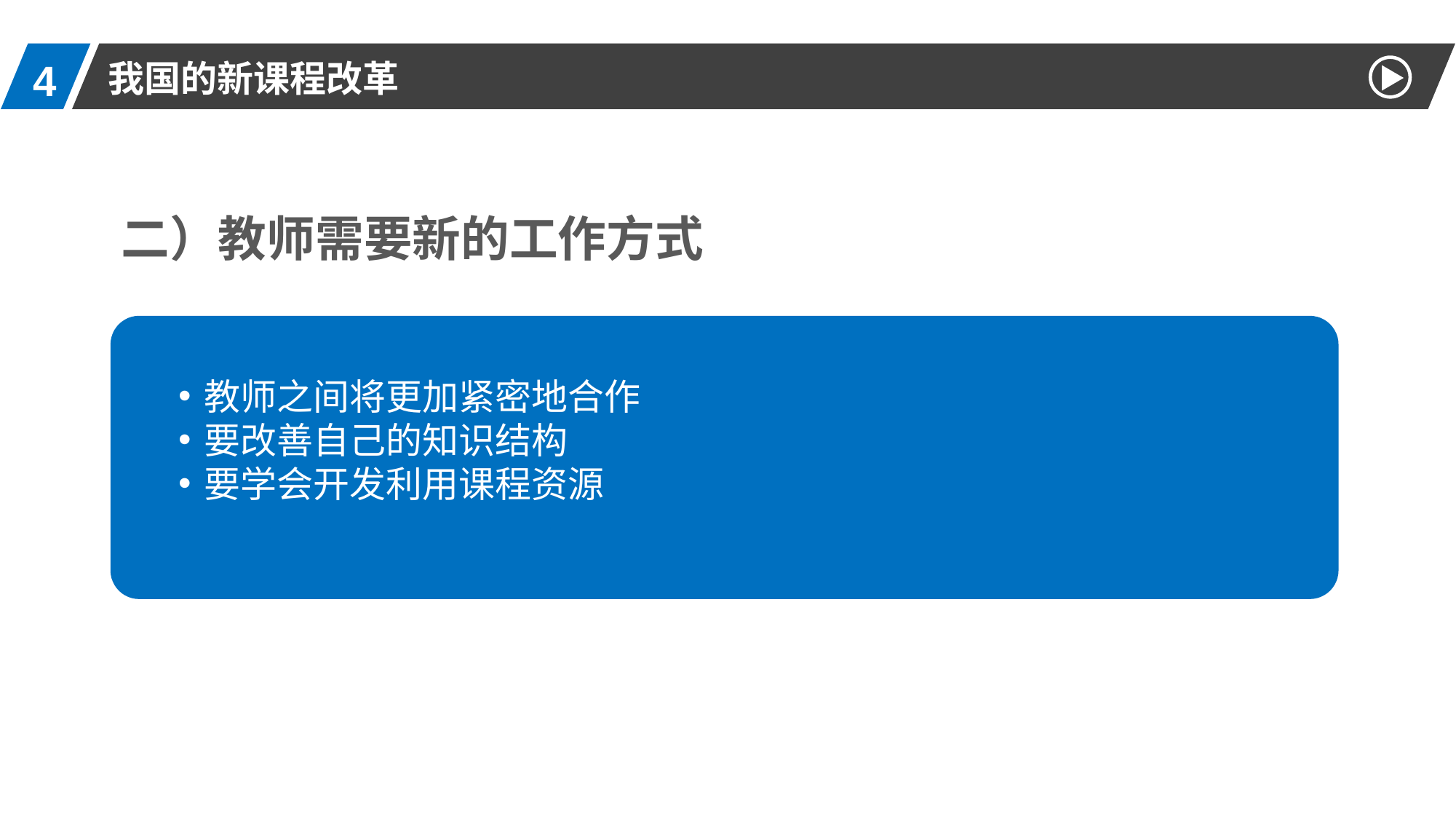

4
我国的新课程改革

二）教师需要新的工作方式

教师之间将更加紧密地合作
要改善自己的知识结构
要学会开发利用课程资源